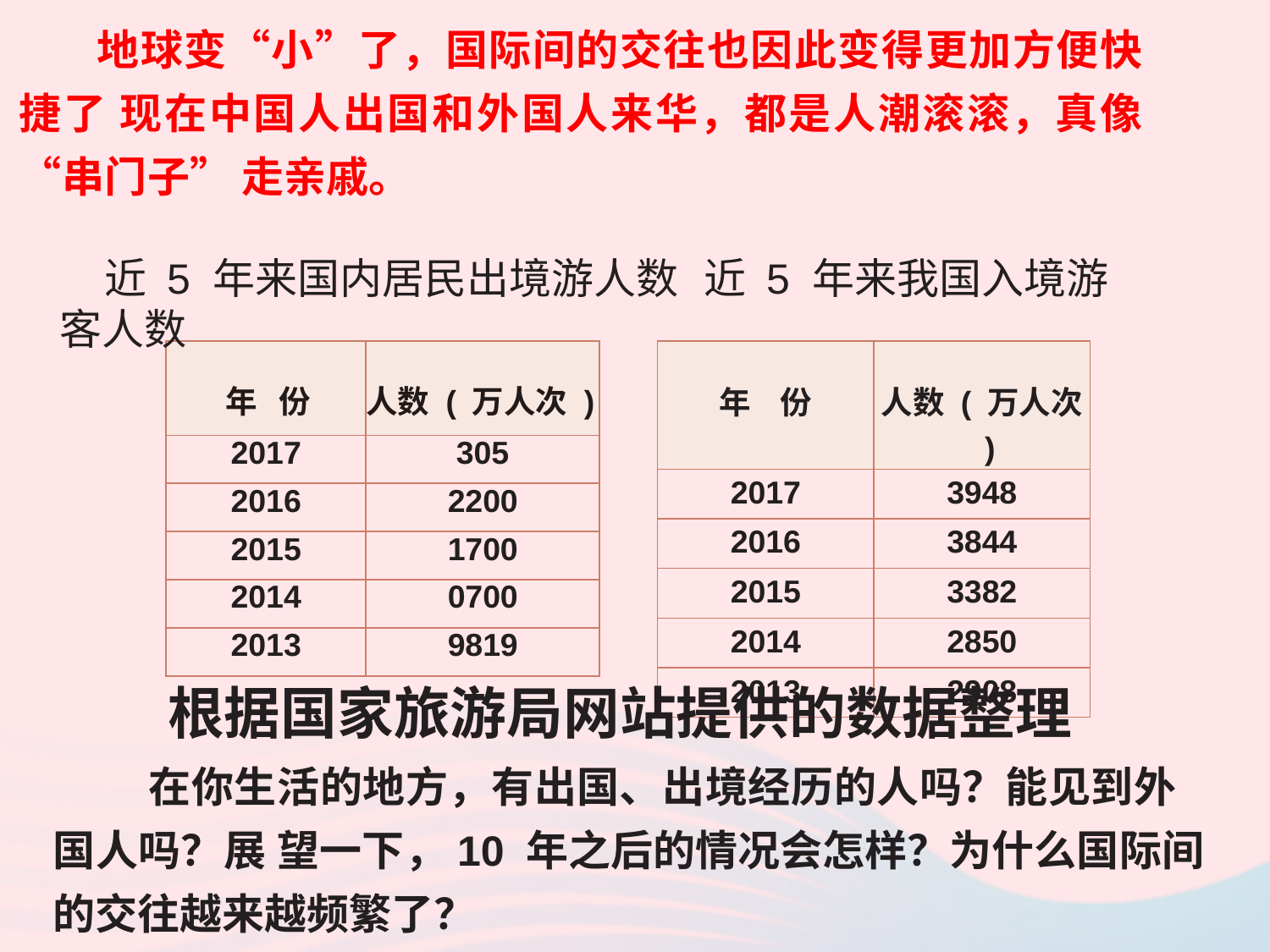

地球变“小”了，国际间的交往也因此变得更加方便快捷了 现在中国人出国和外国人来华，都是人潮滚滚，真像“串门子” 走亲戚。

近 5 年来国内居民出境游人数	 近 5 年来我国入境游客人数
| 年 份 | 人数 ( 万人次 ) |
| --- | --- |
| 2017 | 305 |
| 2016 | 2200 |
| 2015 | 1700 |
| 2014 | 0700 |
| 2013 | 9819 |
| 年 份 | 人数 ( 万人次 ) |
| --- | --- |
| 2017 | 3948 |
| 2016 | 3844 |
| 2015 | 3382 |
| 2014 | 2850 |
| 2013 | 2908 |
根据国家旅游局网站提供的数据整理
    在你生活的地方，有出国、出境经历的人吗？能见到外国人吗？展 望一下，10 年之后的情况会怎样？为什么国际间的交往越来越频繁了？